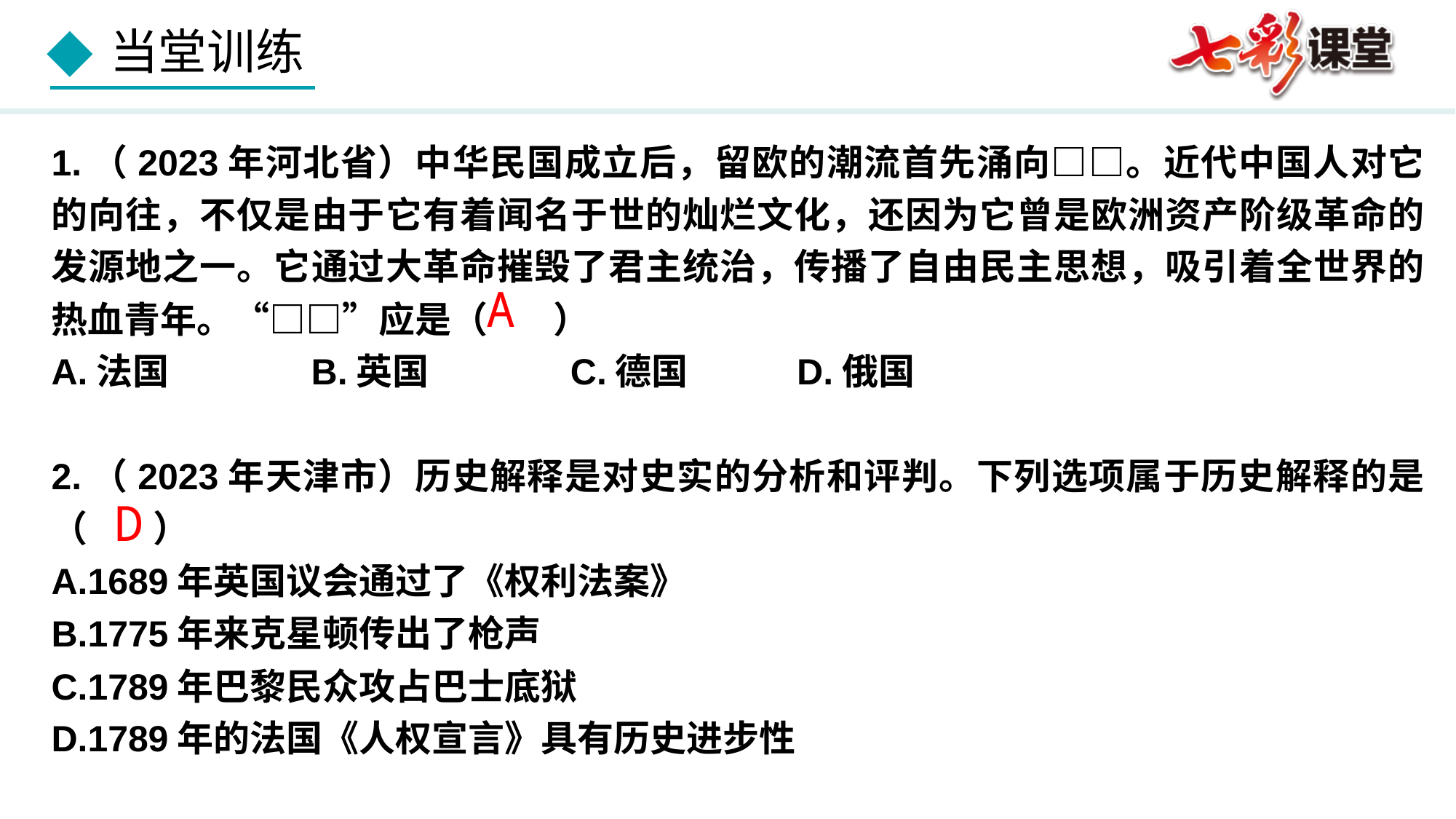

1.（2023年河北省）中华民国成立后，留欧的潮流首先涌向□□。近代中国人对它的向往，不仅是由于它有着闻名于世的灿烂文化，还因为它曾是欧洲资产阶级革命的发源地之一。它通过大革命摧毁了君主统治，传播了自由民主思想，吸引着全世界的热血青年。“□□”应是（        ）
A.法国    	    B.英国	         C.德国	          D.俄国

2.（2023年天津市）历史解释是对史实的分析和评判。下列选项属于历史解释的是（        ）
A.1689年英国议会通过了《权利法案》
B.1775年来克星顿传出了枪声
C.1789年巴黎民众攻占巴士底狱
D.1789年的法国《人权宣言》具有历史进步性
A
D